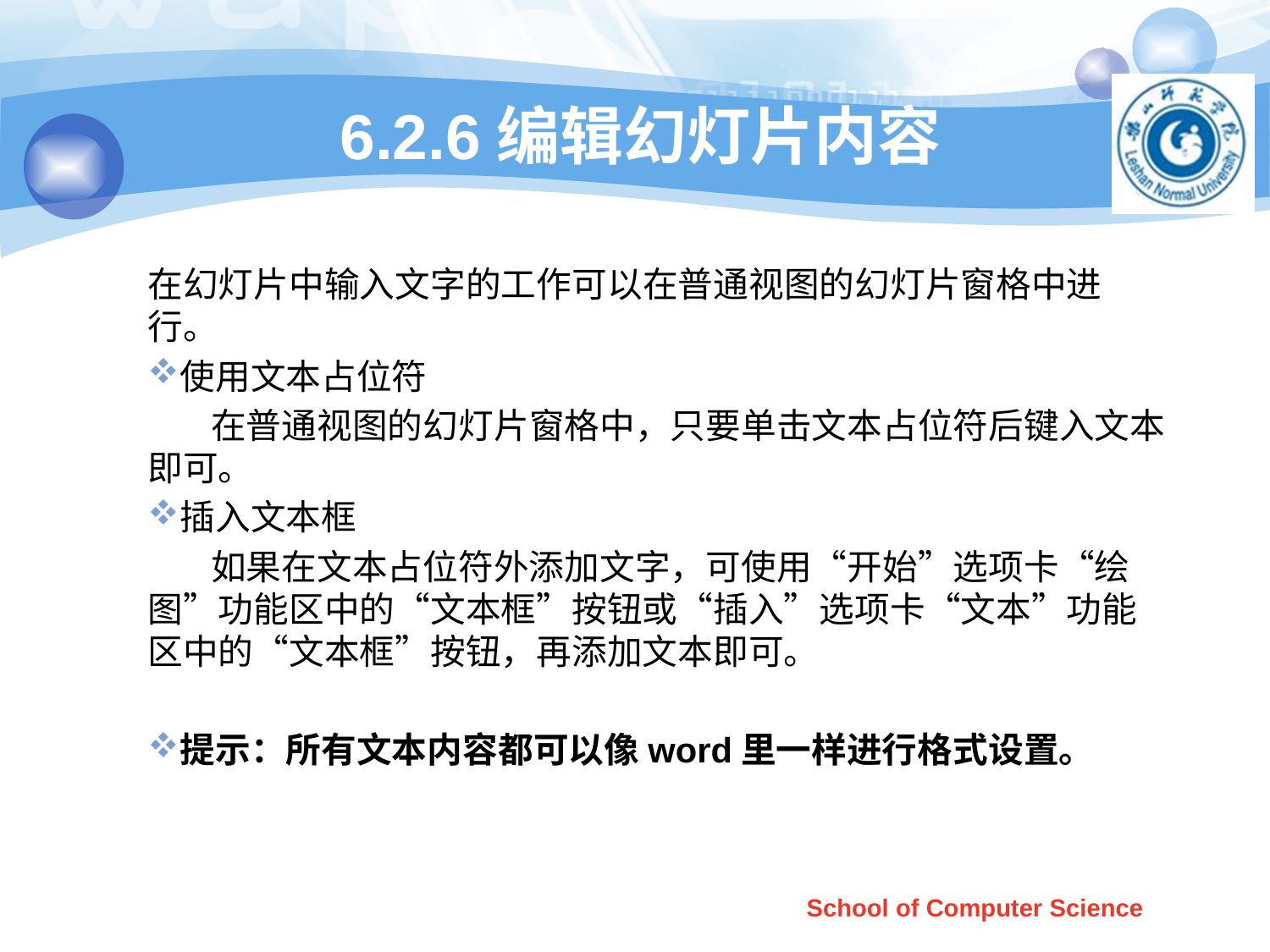

# 6.2.6编辑幻灯片内容
在幻灯片中输入文字的工作可以在普通视图的幻灯片窗格中进行。
使用文本占位符
       在普通视图的幻灯片窗格中，只要单击文本占位符后键入文本即可。
插入文本框
       如果在文本占位符外添加文字，可使用“开始”选项卡“绘图”功能区中的“文本框”按钮或“插入”选项卡“文本”功能区中的“文本框”按钮，再添加文本即可。

提示：所有文本内容都可以像word里一样进行格式设置。

School of Computer Science